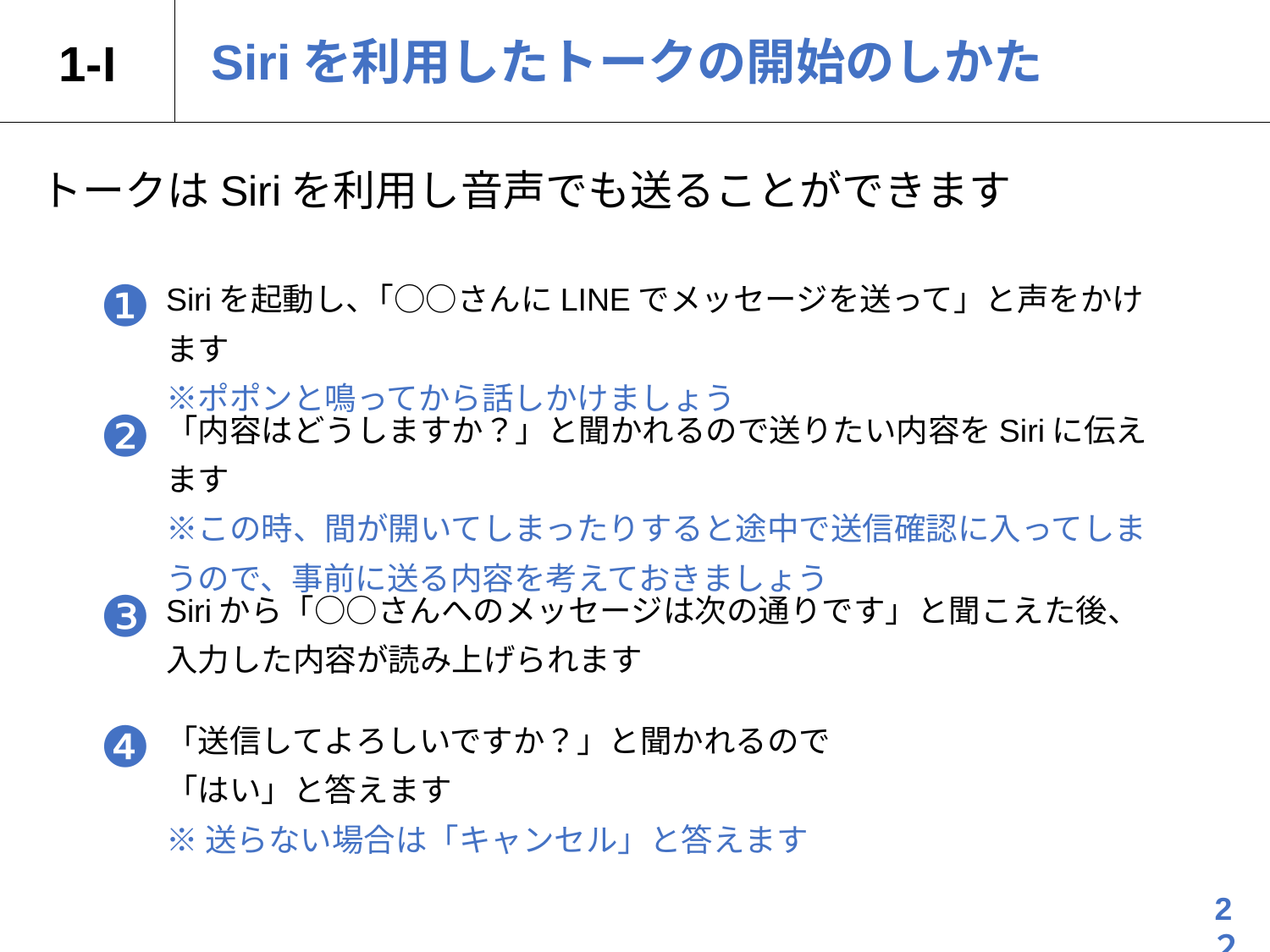

# 1-I
Siriを利用したトークの開始のしかた
トークはSiriを利用し音声でも送ることができます
❶
Siriを起動し、｢○○さんにLINEでメッセージを送って」と声をかけます
※ポポンと鳴ってから話しかけましょう
❷
「内容はどうしますか？」と聞かれるので送りたい内容をSiriに伝えます
※この時、間が開いてしまったりすると途中で送信確認に入ってしまうので、事前に送る内容を考えておきましょう
❸
Siriから「○○さんへのメッセージは次の通りです」と聞こえた後、入力した内容が読み上げられます
❹
「送信してよろしいですか？」と聞かれるので
「はい」と答えます
※送らない場合は「キャンセル」と答えます
2２